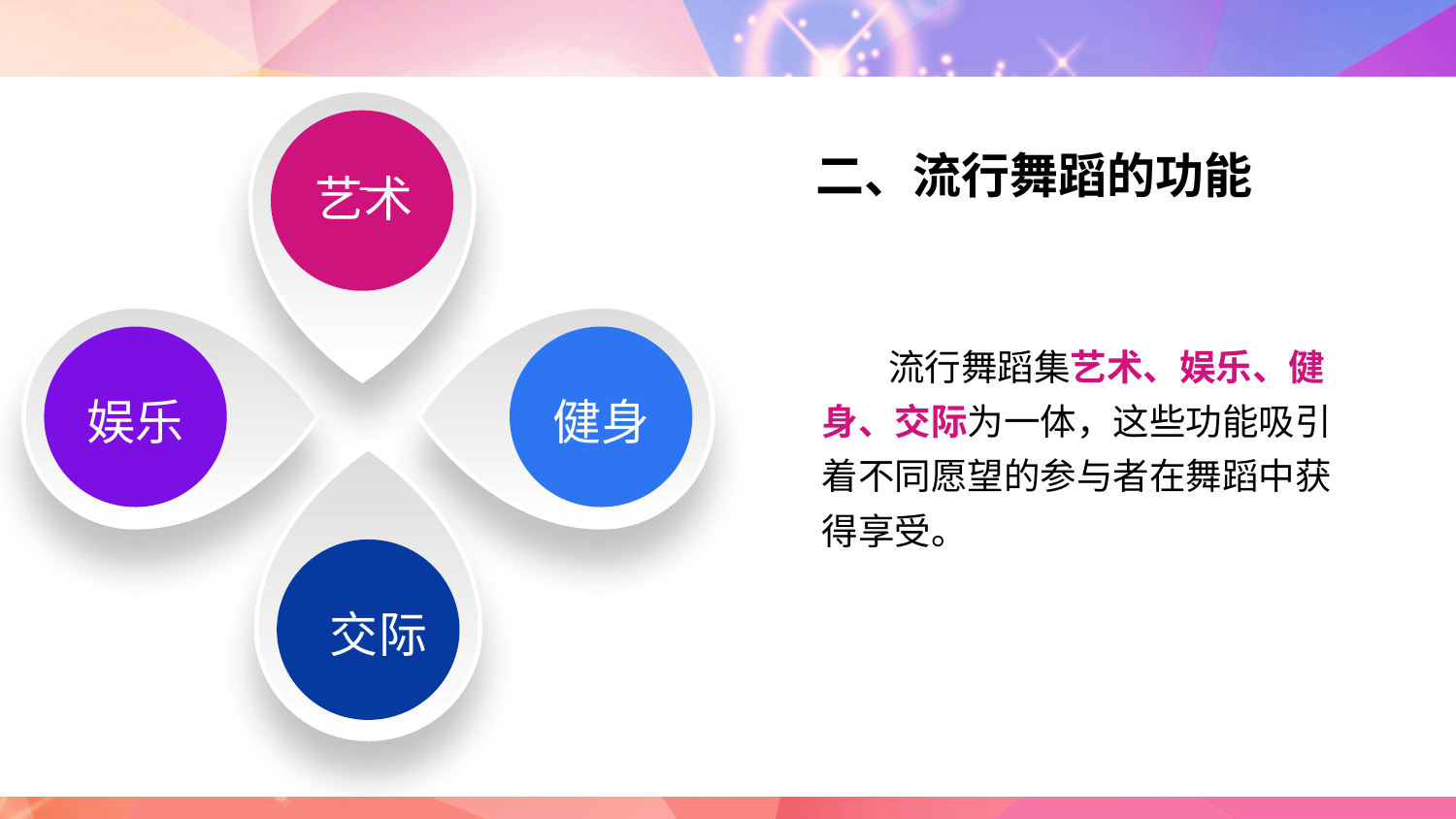

艺术

二、流行舞蹈的功能

       流行舞蹈集艺术、娱乐、健身、交际为一体，这些功能吸引着不同愿望的参与者在舞蹈中获得享受。
娱乐
健身

交际